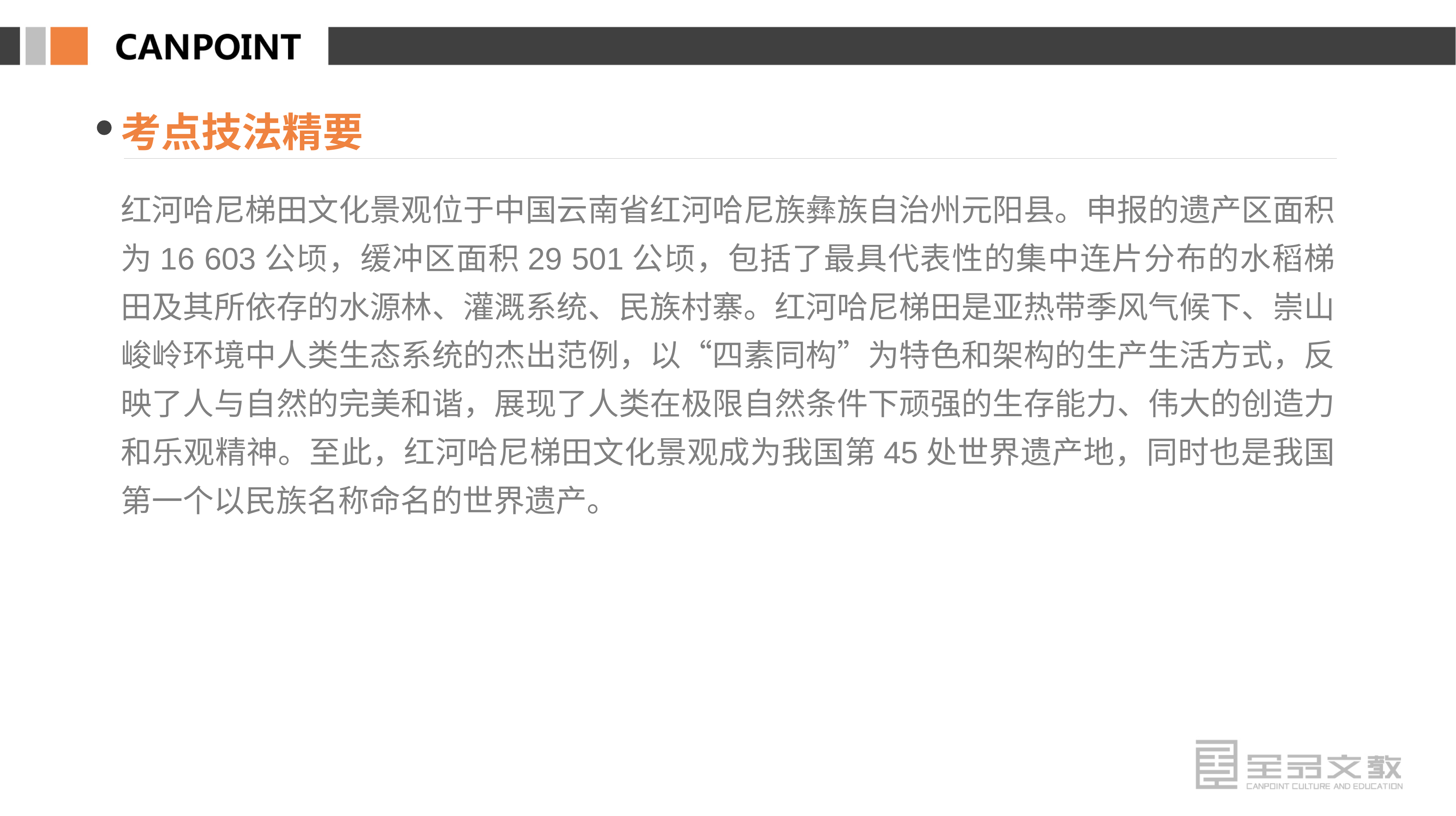

考点技法精要

红河哈尼梯田文化景观位于中国云南省红河哈尼族彝族自治州元阳县。申报的遗产区面积为16 603公顷，缓冲区面积29 501公顷，包括了最具代表性的集中连片分布的水稻梯田及其所依存的水源林、灌溉系统、民族村寨。红河哈尼梯田是亚热带季风气候下、崇山峻岭环境中人类生态系统的杰出范例，以“四素同构”为特色和架构的生产生活方式，反映了人与自然的完美和谐，展现了人类在极限自然条件下顽强的生存能力、伟大的创造力和乐观精神。至此，红河哈尼梯田文化景观成为我国第45处世界遗产地，同时也是我国第一个以民族名称命名的世界遗产。